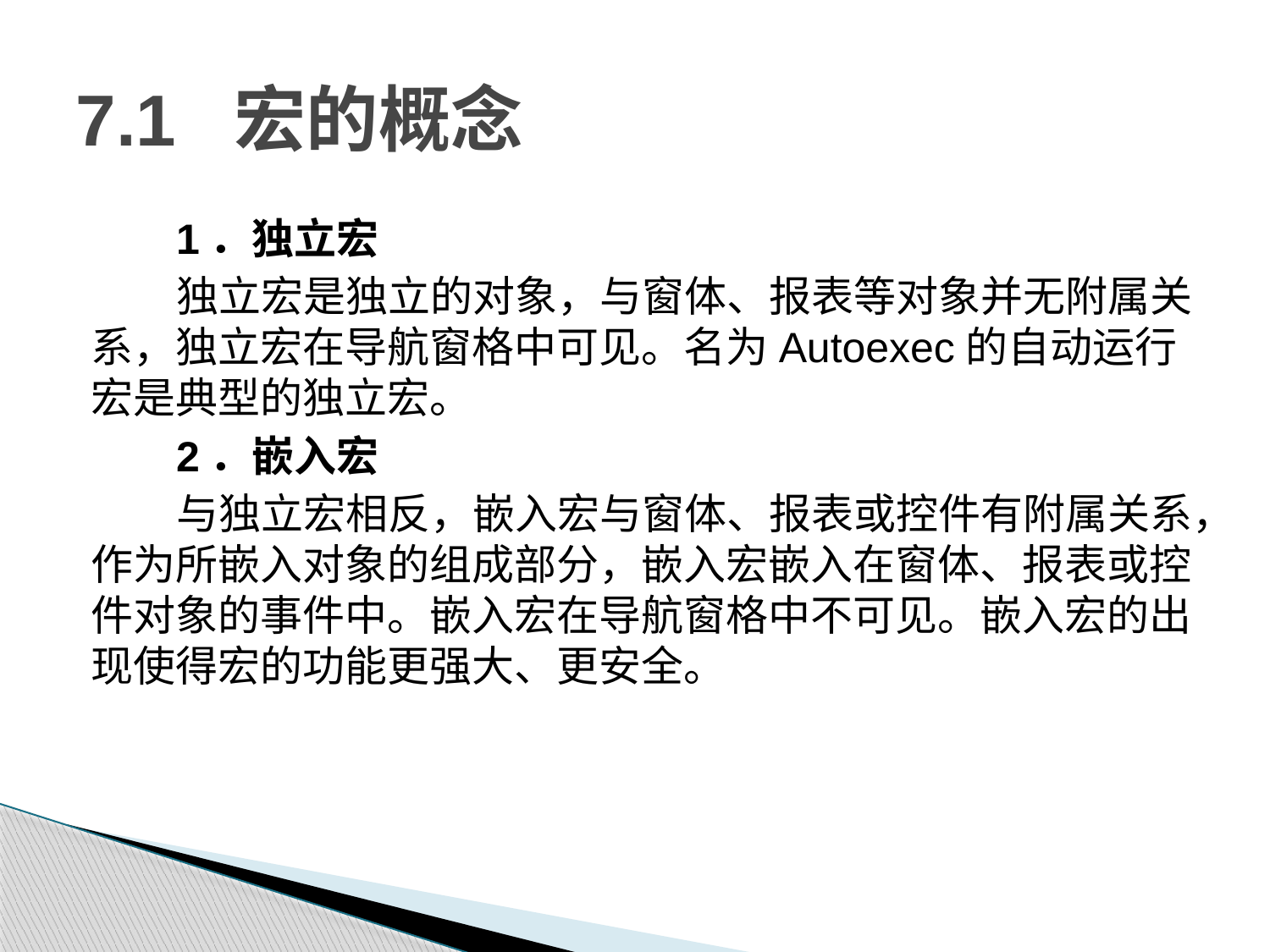

# 7.1  宏的概念
1．独立宏
独立宏是独立的对象，与窗体、报表等对象并无附属关系，独立宏在导航窗格中可见。名为Autoexec的自动运行宏是典型的独立宏。
2．嵌入宏
与独立宏相反，嵌入宏与窗体、报表或控件有附属关系，作为所嵌入对象的组成部分，嵌入宏嵌入在窗体、报表或控件对象的事件中。嵌入宏在导航窗格中不可见。嵌入宏的出现使得宏的功能更强大、更安全。